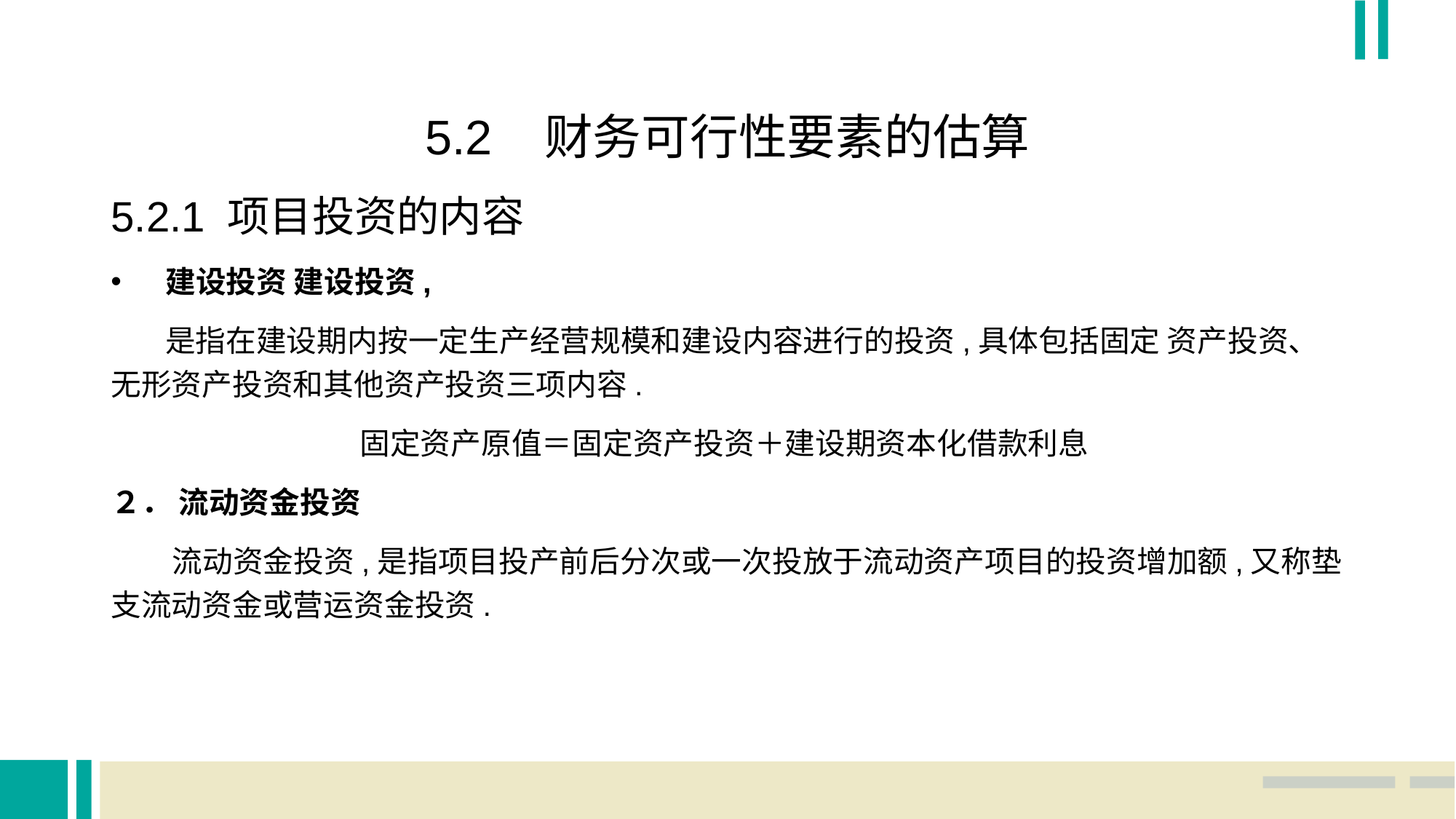

5.2   财务可行性要素的估算
5.2.1 项目投资的内容
建设投资 建设投资,
       是指在建设期内按一定生产经营规模和建设内容进行的投资,具体包括固定 资产投资、无形资产投资和其他资产投资三项内容.
固定资产原值＝固定资产投资＋建设期资本化借款利息
２． 流动资金投资
        流动资金投资,是指项目投产前后分次或一次投放于流动资产项目的投资增加额,又称垫支流动资金或营运资金投资.